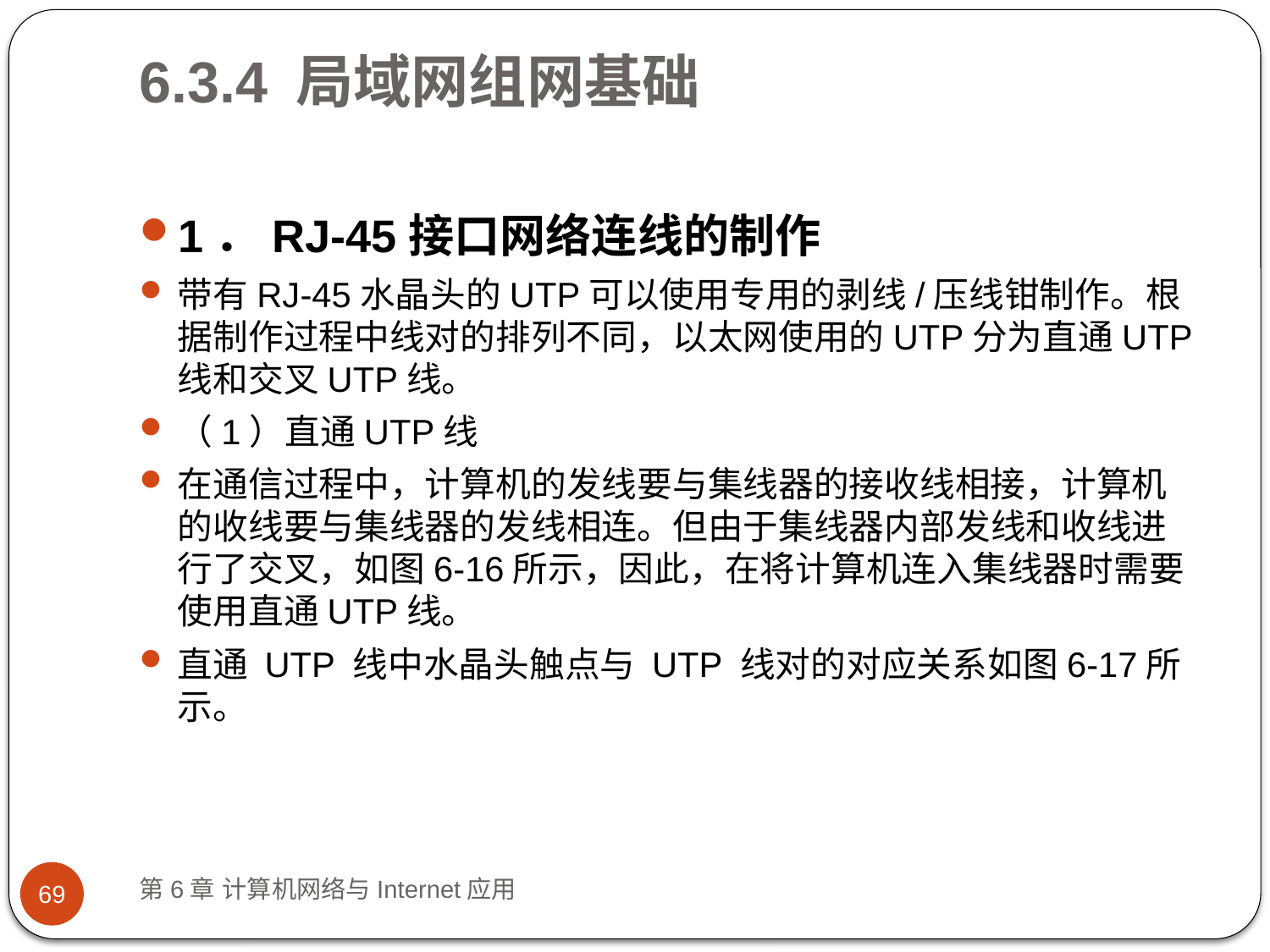

# 6.3.4 局域网组网基础
1．RJ-45接口网络连线的制作
带有RJ-45水晶头的UTP可以使用专用的剥线/压线钳制作。根据制作过程中线对的排列不同，以太网使用的UTP分为直通UTP线和交叉UTP线。
（1）直通UTP线
在通信过程中，计算机的发线要与集线器的接收线相接，计算机的收线要与集线器的发线相连。但由于集线器内部发线和收线进行了交叉，如图6-16所示，因此，在将计算机连入集线器时需要使用直通UTP线。
直通 UTP 线中水晶头触点与 UTP 线对的对应关系如图6-17所示。

第6章 计算机网络与Internet应用
69